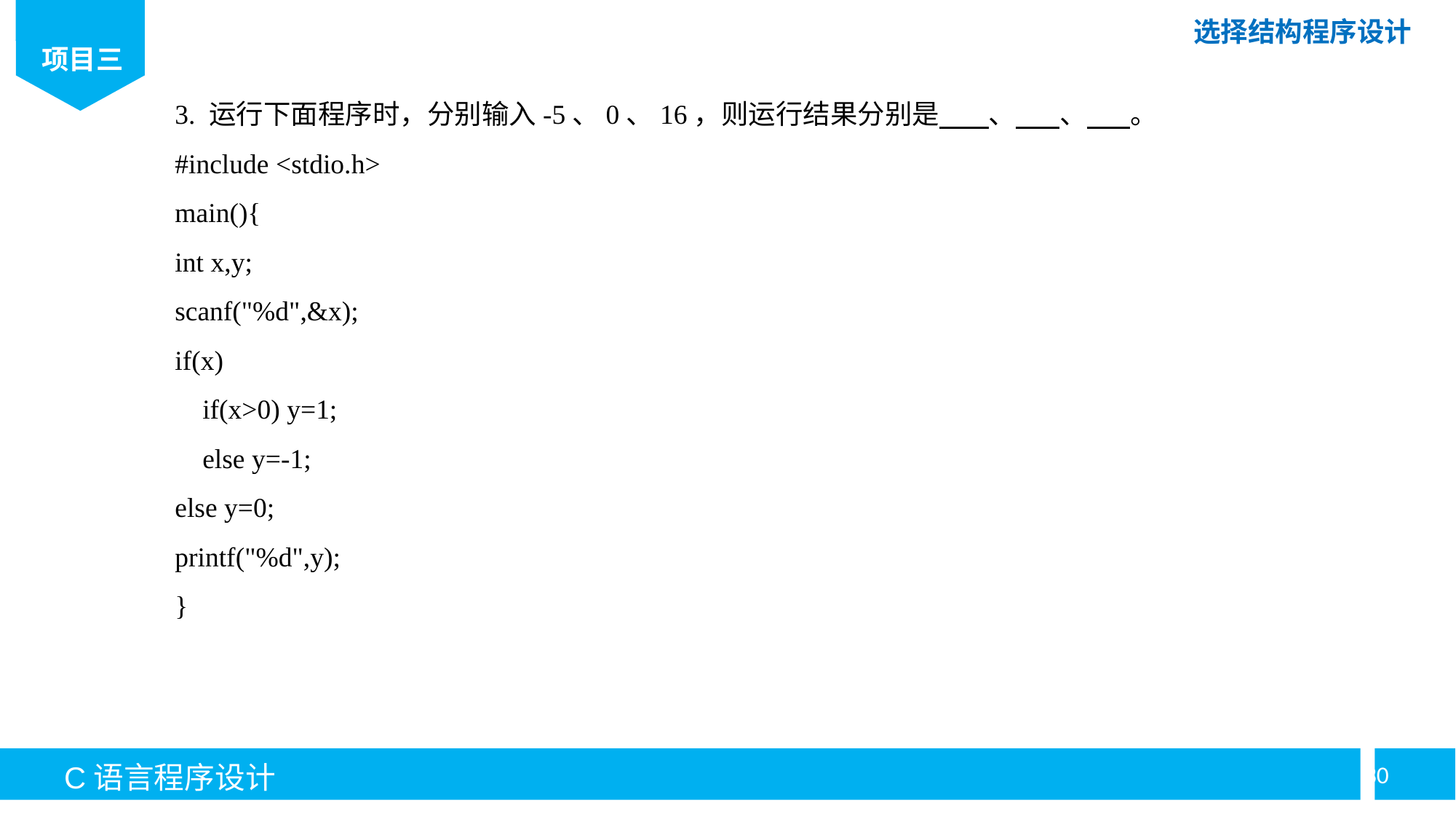

3. 运行下面程序时，分别输入-5、0、16，则运行结果分别是        、       、       。
#include <stdio.h>
main(){
int x,y;
scanf("%d",&x);
if(x)
    if(x>0) y=1;
    else y=-1;
else y=0;
printf("%d",y);
}